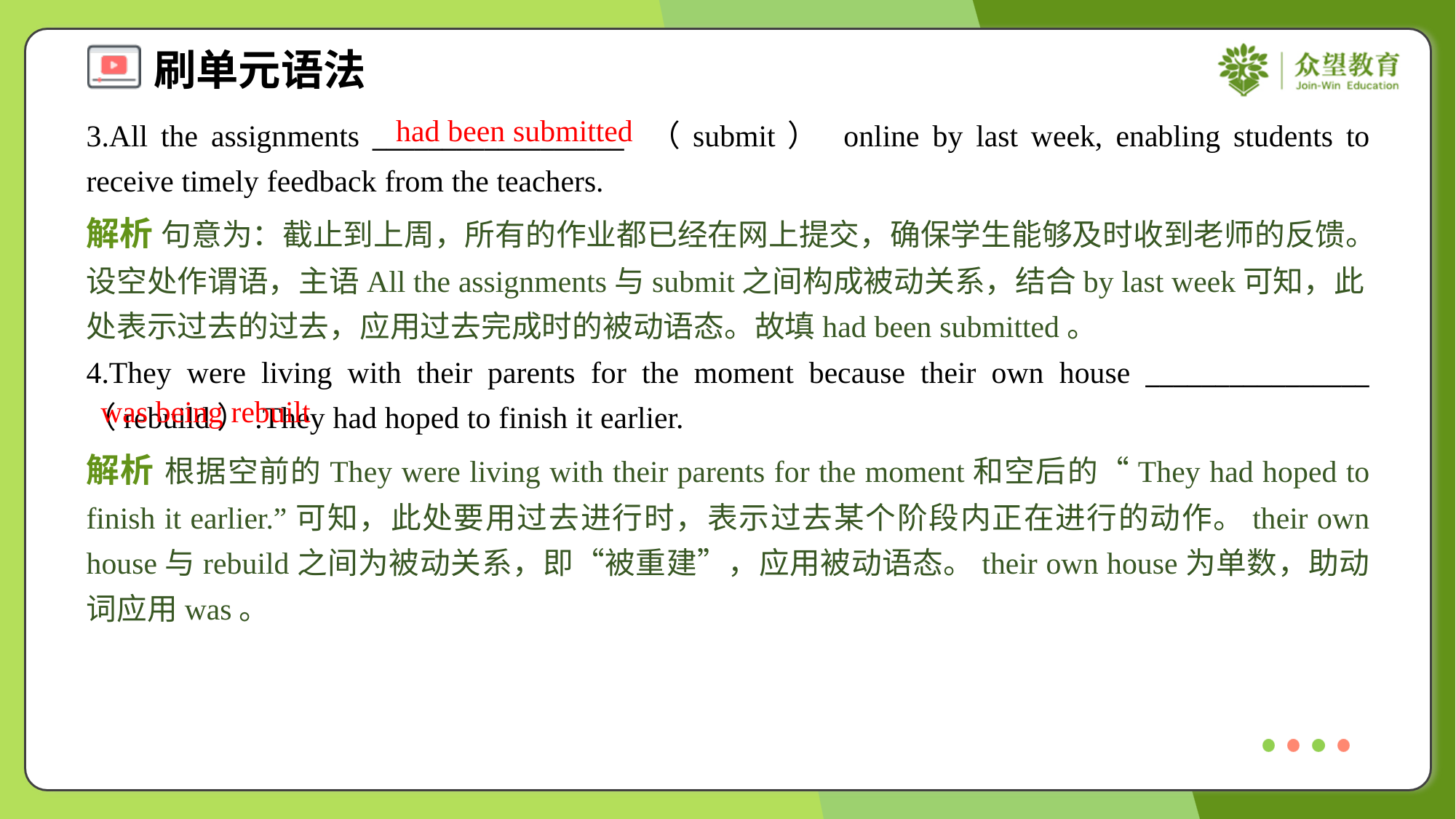

had been submitted
3.All the assignments __________________ （submit） online by last week, enabling students to receive timely feedback from the teachers.
解析 句意为：截止到上周，所有的作业都已经在网上提交，确保学生能够及时收到老师的反馈。设空处作谓语，主语All the assignments与submit之间构成被动关系，结合by last week可知，此处表示过去的过去，应用过去完成时的被动语态。故填had been submitted。
4.They were living with their parents for the moment because their own house ________________ （rebuild）.They had hoped to finish it earlier.
was being rebuilt
解析 根据空前的They were living with their parents for the moment和空后的“They had hoped to finish it earlier.”可知，此处要用过去进行时，表示过去某个阶段内正在进行的动作。their own house与rebuild之间为被动关系，即“被重建”，应用被动语态。their own house为单数，助动词应用was。